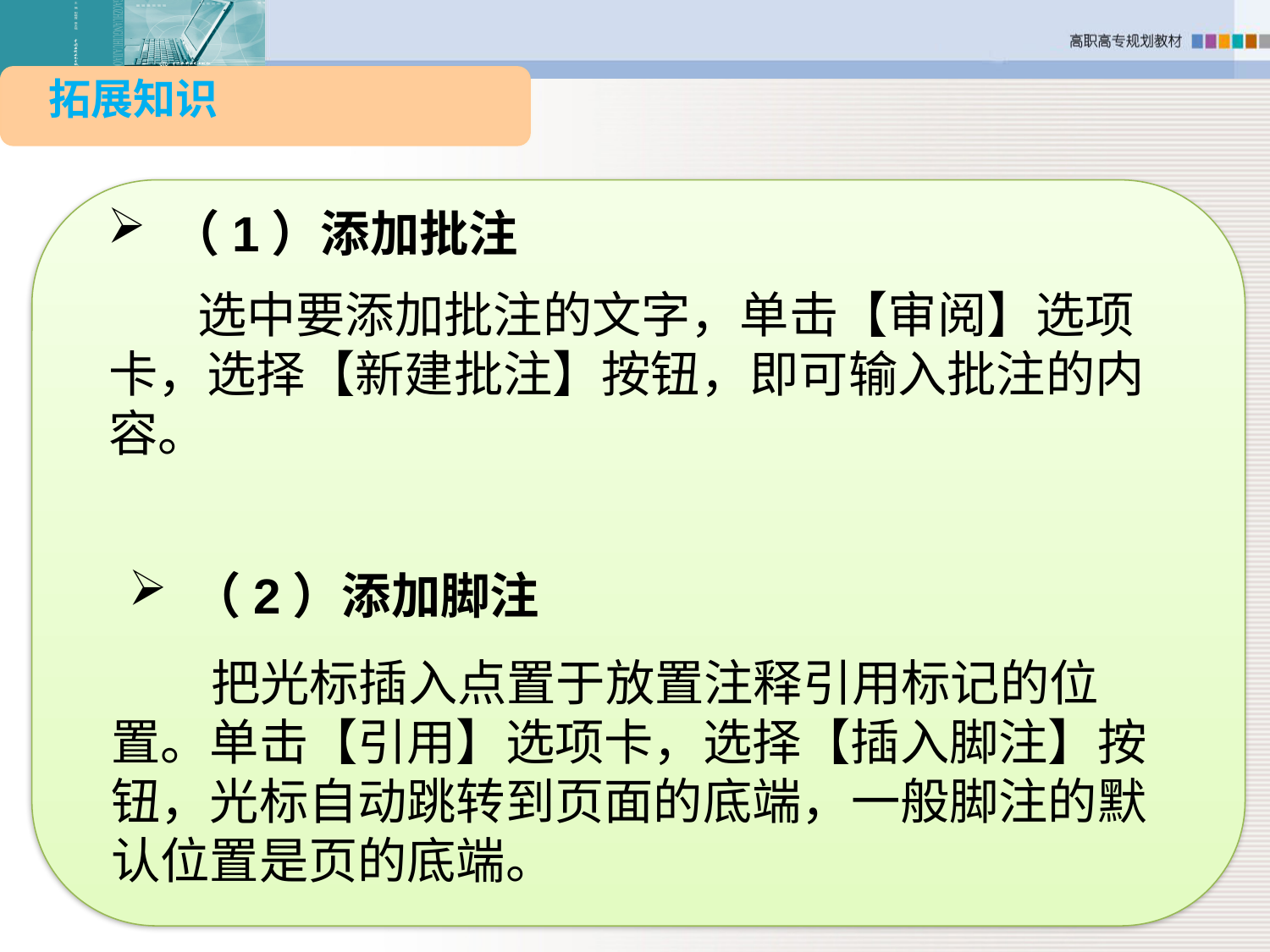

拓展知识

（1）添加批注
       选中要添加批注的文字，单击【审阅】选项卡，选择【新建批注】按钮，即可输入批注的内容。
（2）添加脚注
        把光标插入点置于放置注释引用标记的位置。单击【引用】选项卡，选择【插入脚注】按钮，光标自动跳转到页面的底端，一般脚注的默认位置是页的底端。